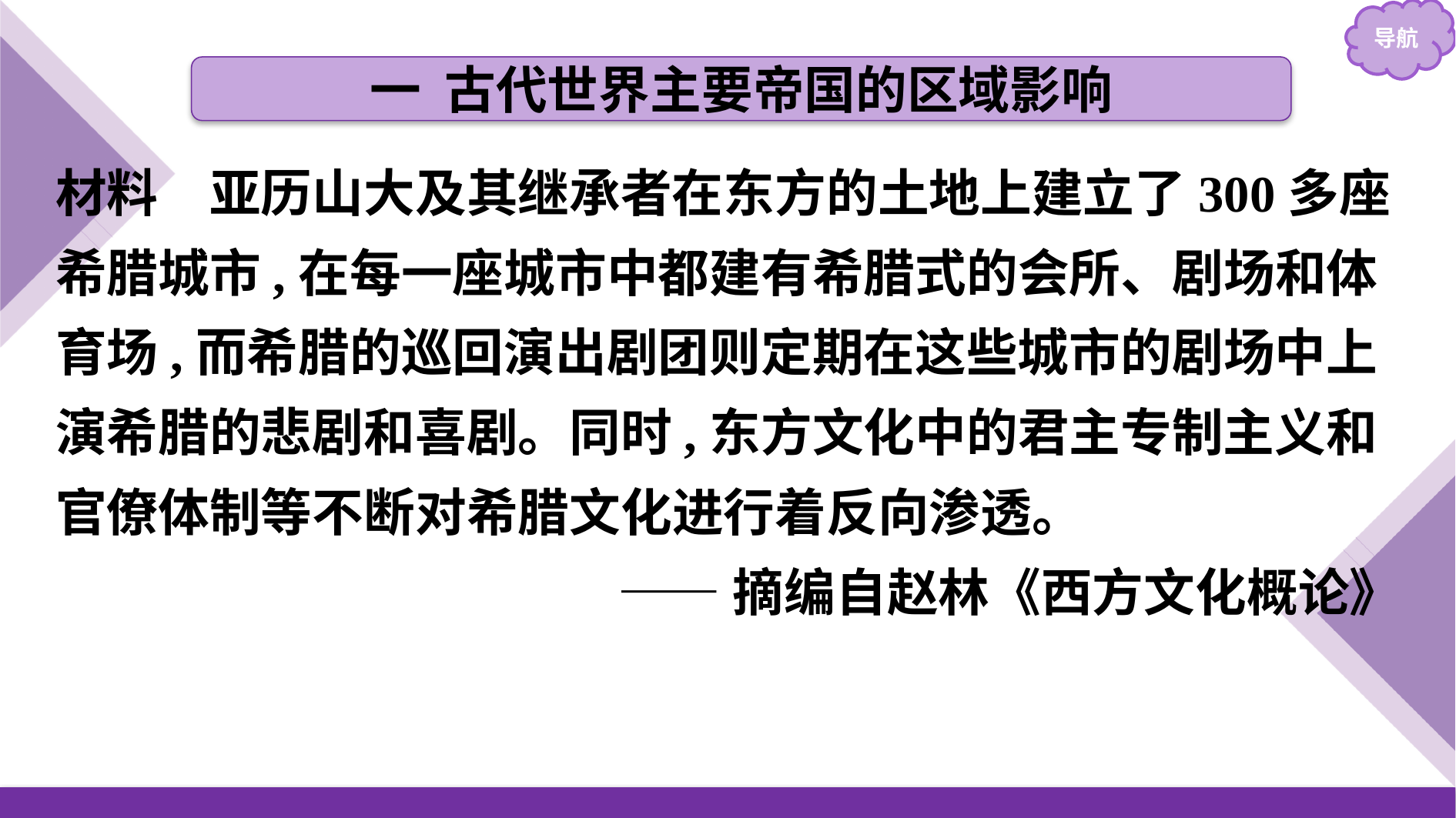

一  古代世界主要帝国的区域影响
材料　亚历山大及其继承者在东方的土地上建立了300多座希腊城市,在每一座城市中都建有希腊式的会所、剧场和体育场,而希腊的巡回演出剧团则定期在这些城市的剧场中上演希腊的悲剧和喜剧。同时,东方文化中的君主专制主义和官僚体制等不断对希腊文化进行着反向渗透。
——摘编自赵林《西方文化概论》